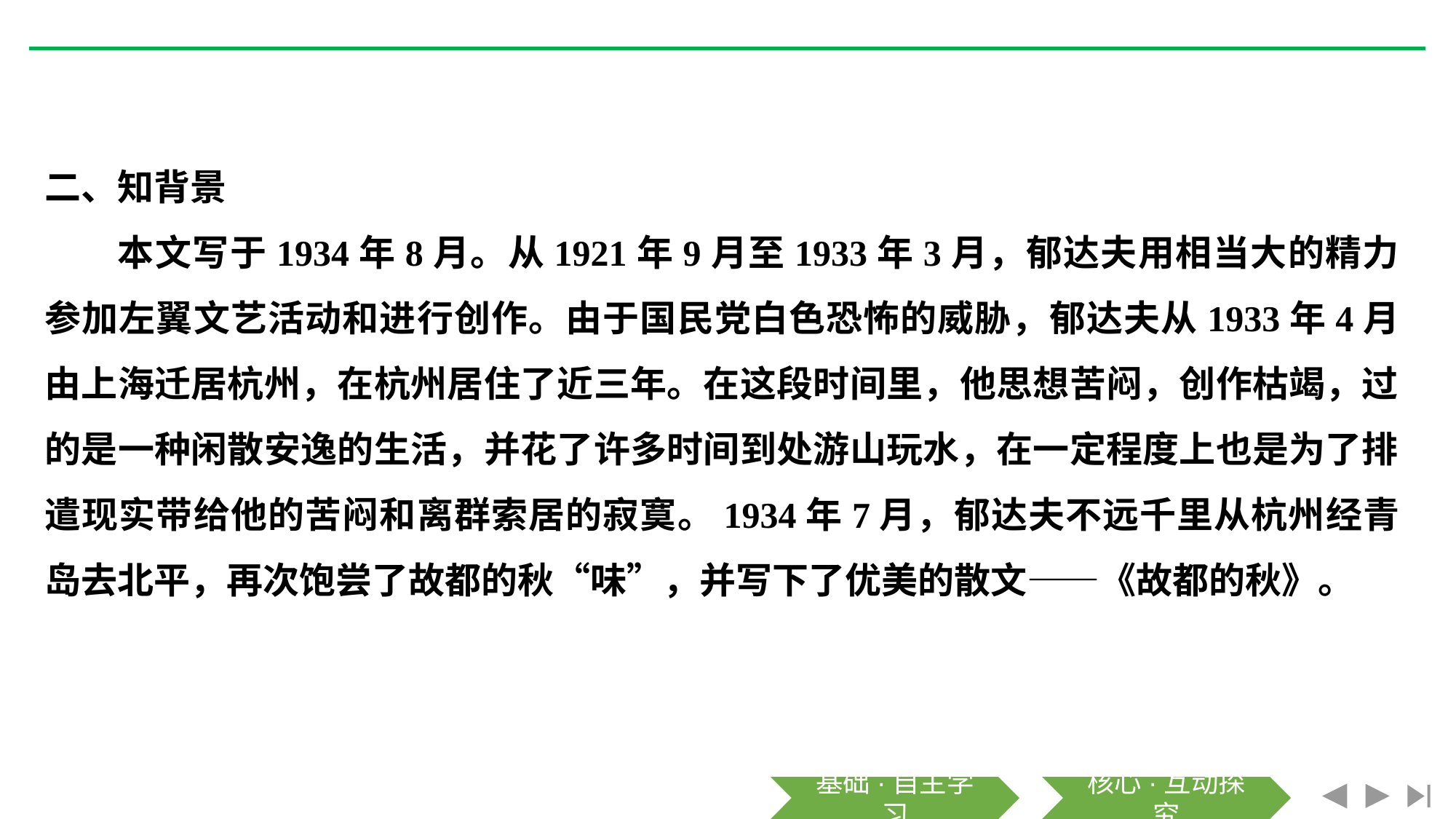

二、知背景
本文写于1934年8月。从1921年9月至1933年3月，郁达夫用相当大的精力参加左翼文艺活动和进行创作。由于国民党白色恐怖的威胁，郁达夫从1933年4月由上海迁居杭州，在杭州居住了近三年。在这段时间里，他思想苦闷，创作枯竭，过的是一种闲散安逸的生活，并花了许多时间到处游山玩水，在一定程度上也是为了排遣现实带给他的苦闷和离群索居的寂寞。1934年7月，郁达夫不远千里从杭州经青岛去北平，再次饱尝了故都的秋“味”，并写下了优美的散文——《故都的秋》。